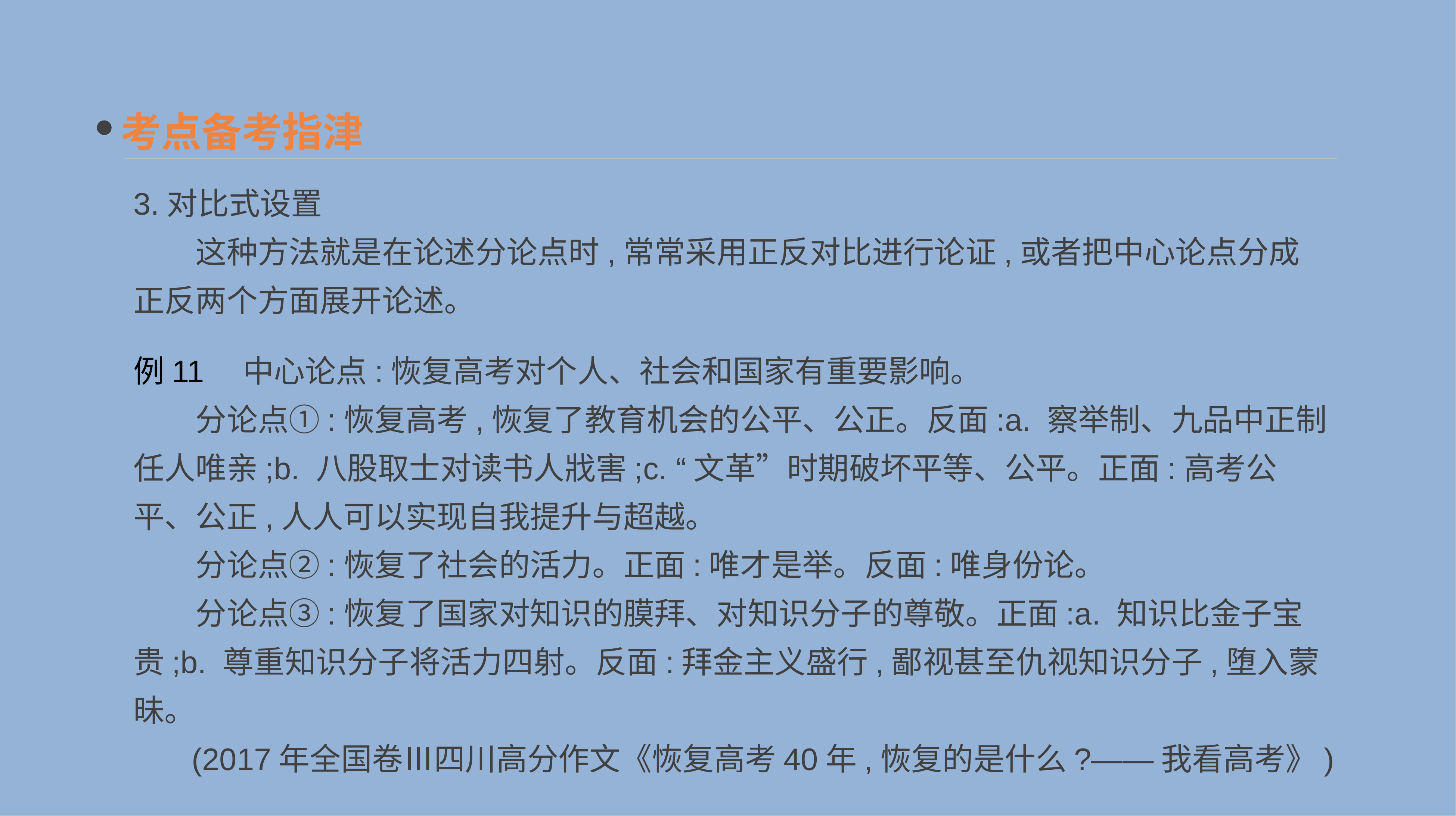

考点备考指津

3.对比式设置
　　这种方法就是在论述分论点时,常常采用正反对比进行论证,或者把中心论点分成正反两个方面展开论述。
例11　中心论点:恢复高考对个人、社会和国家有重要影响。
　　分论点①:恢复高考,恢复了教育机会的公平、公正。反面:a. 察举制、九品中正制任人唯亲;b. 八股取士对读书人戕害;c. “文革”时期破坏平等、公平。正面:高考公平、公正,人人可以实现自我提升与超越。
　　分论点②:恢复了社会的活力。正面:唯才是举。反面:唯身份论。
　　分论点③:恢复了国家对知识的膜拜、对知识分子的尊敬。正面:a. 知识比金子宝贵;b. 尊重知识分子将活力四射。反面:拜金主义盛行,鄙视甚至仇视知识分子,堕入蒙昧。
(2017年全国卷Ⅲ四川高分作文《恢复高考40年,恢复的是什么?——我看高考》)